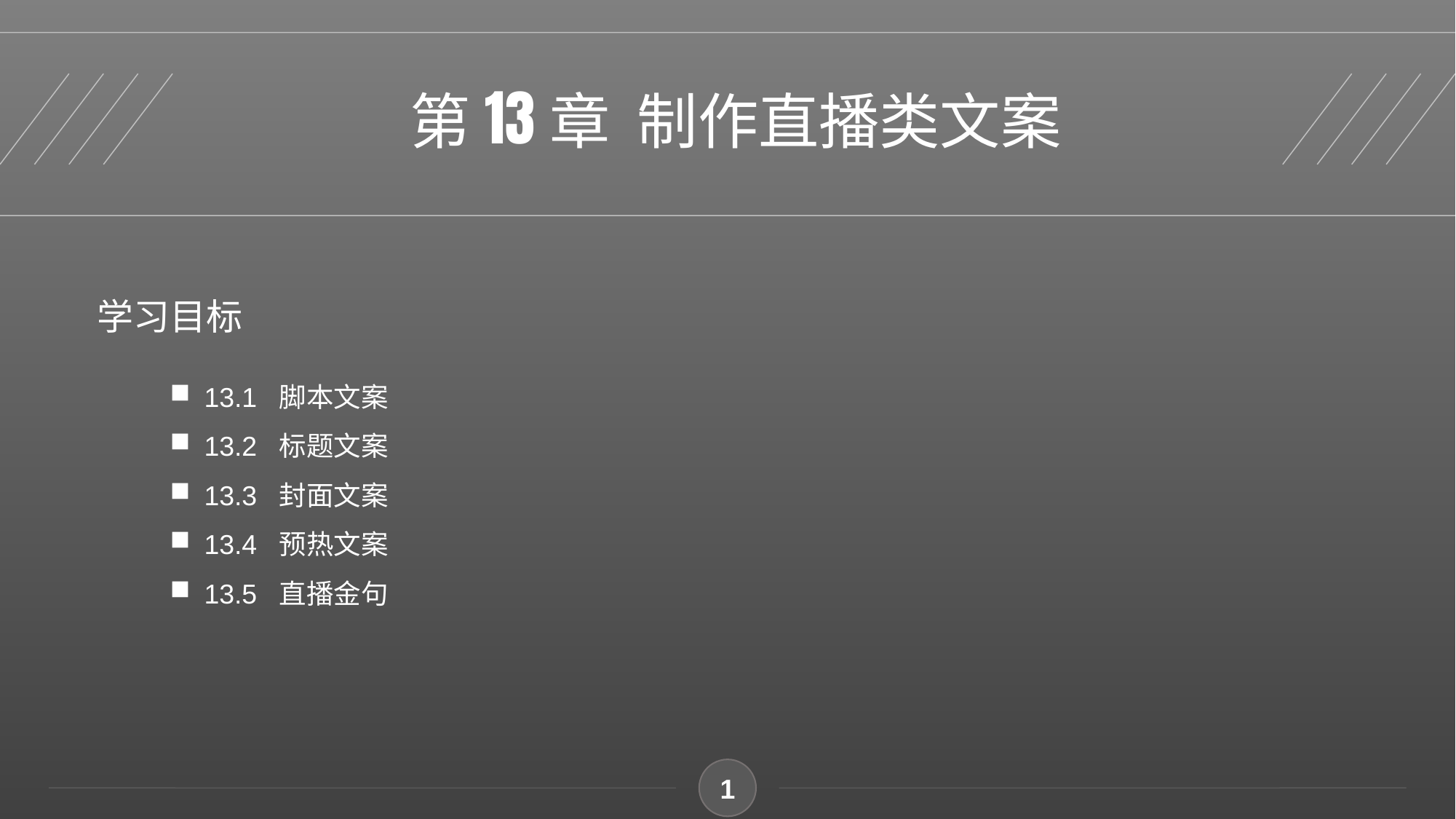

第13章  制作直播类文案

学习目标
13.1  脚本文案
13.2  标题文案
13.3  封面文案
13.4  预热文案
13.5  直播金句